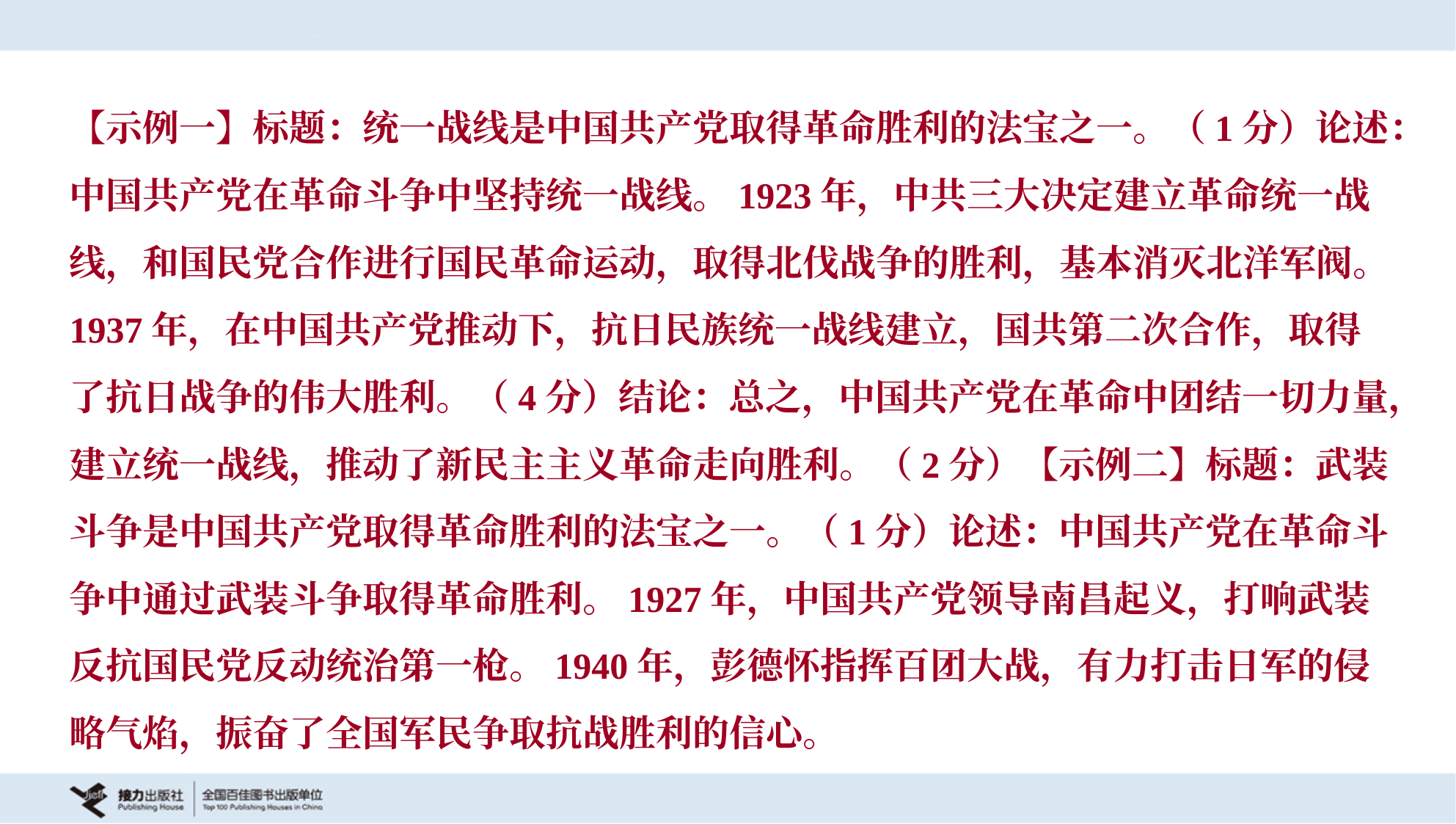

【示例一】标题：统一战线是中国共产党取得革命胜利的法宝之一。（1分）论述：
中国共产党在革命斗争中坚持统一战线。1923年，中共三大决定建立革命统一战
线，和国民党合作进行国民革命运动，取得北伐战争的胜利，基本消灭北洋军阀。
1937年，在中国共产党推动下，抗日民族统一战线建立，国共第二次合作，取得
了抗日战争的伟大胜利。（4分）结论：总之，中国共产党在革命中团结一切力量，
建立统一战线，推动了新民主主义革命走向胜利。（2分）【示例二】标题：武装
斗争是中国共产党取得革命胜利的法宝之一。（1分）论述：中国共产党在革命斗
争中通过武装斗争取得革命胜利。1927年，中国共产党领导南昌起义，打响武装
反抗国民党反动统治第一枪。1940年，彭德怀指挥百团大战，有力打击日军的侵
略气焰，振奋了全国军民争取抗战胜利的信心。